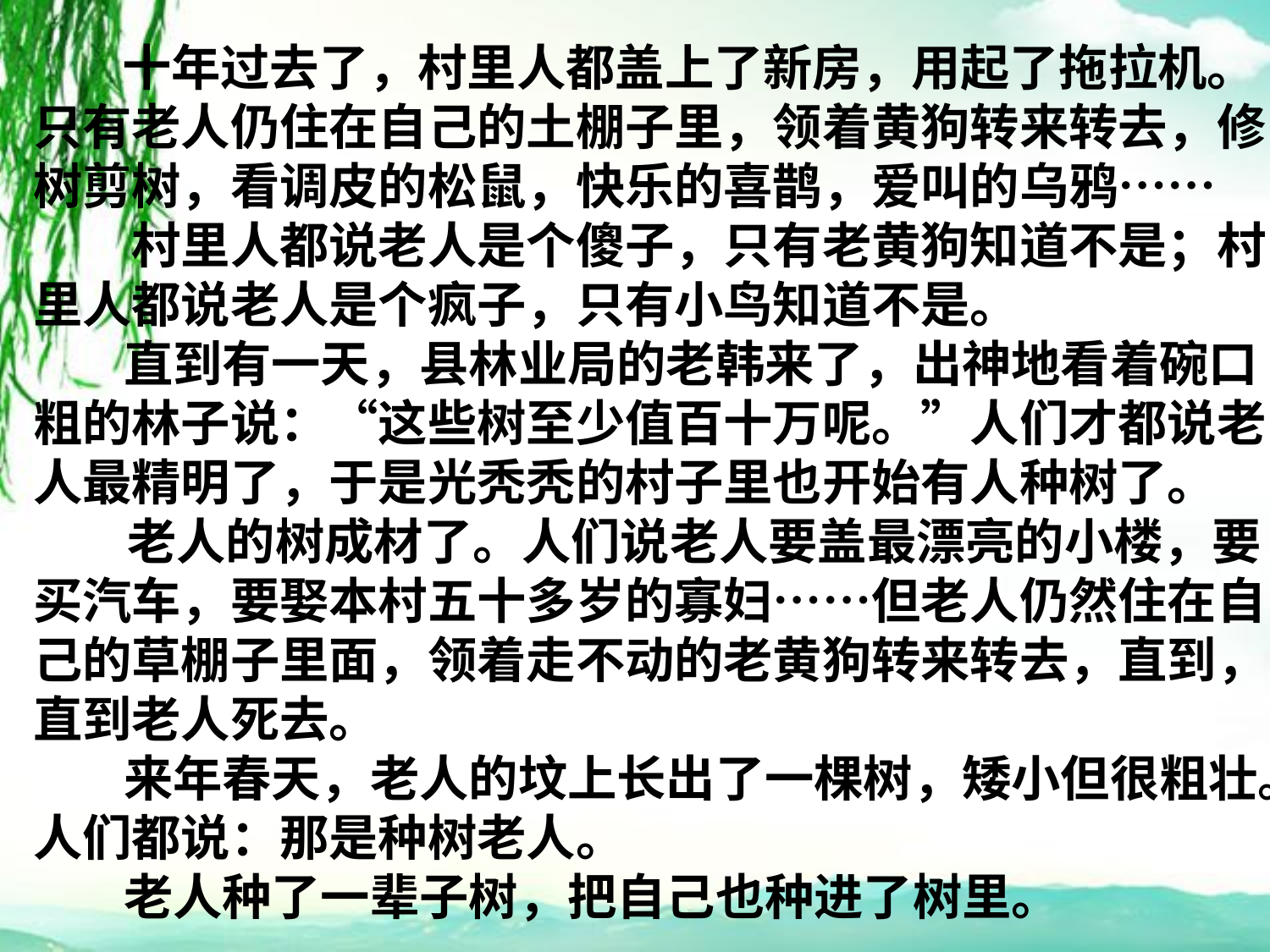

十年过去了，村里人都盖上了新房，用起了拖拉机。只有老人仍住在自己的土棚子里，领着黄狗转来转去，修树剪树，看调皮的松鼠，快乐的喜鹊，爱叫的乌鸦……
　　村里人都说老人是个傻子，只有老黄狗知道不是；村里人都说老人是个疯子，只有小鸟知道不是。
       直到有一天，县林业局的老韩来了，出神地看着碗口粗的林子说：“这些树至少值百十万呢。”人们才都说老人最精明了，于是光秃秃的村子里也开始有人种树了。
　    老人的树成材了。人们说老人要盖最漂亮的小楼，要买汽车，要娶本村五十多岁的寡妇……但老人仍然住在自己的草棚子里面，领着走不动的老黄狗转来转去，直到，直到老人死去。
       来年春天，老人的坟上长出了一棵树，矮小但很粗壮。人们都说：那是种树老人。
       老人种了一辈子树，把自己也种进了树里。